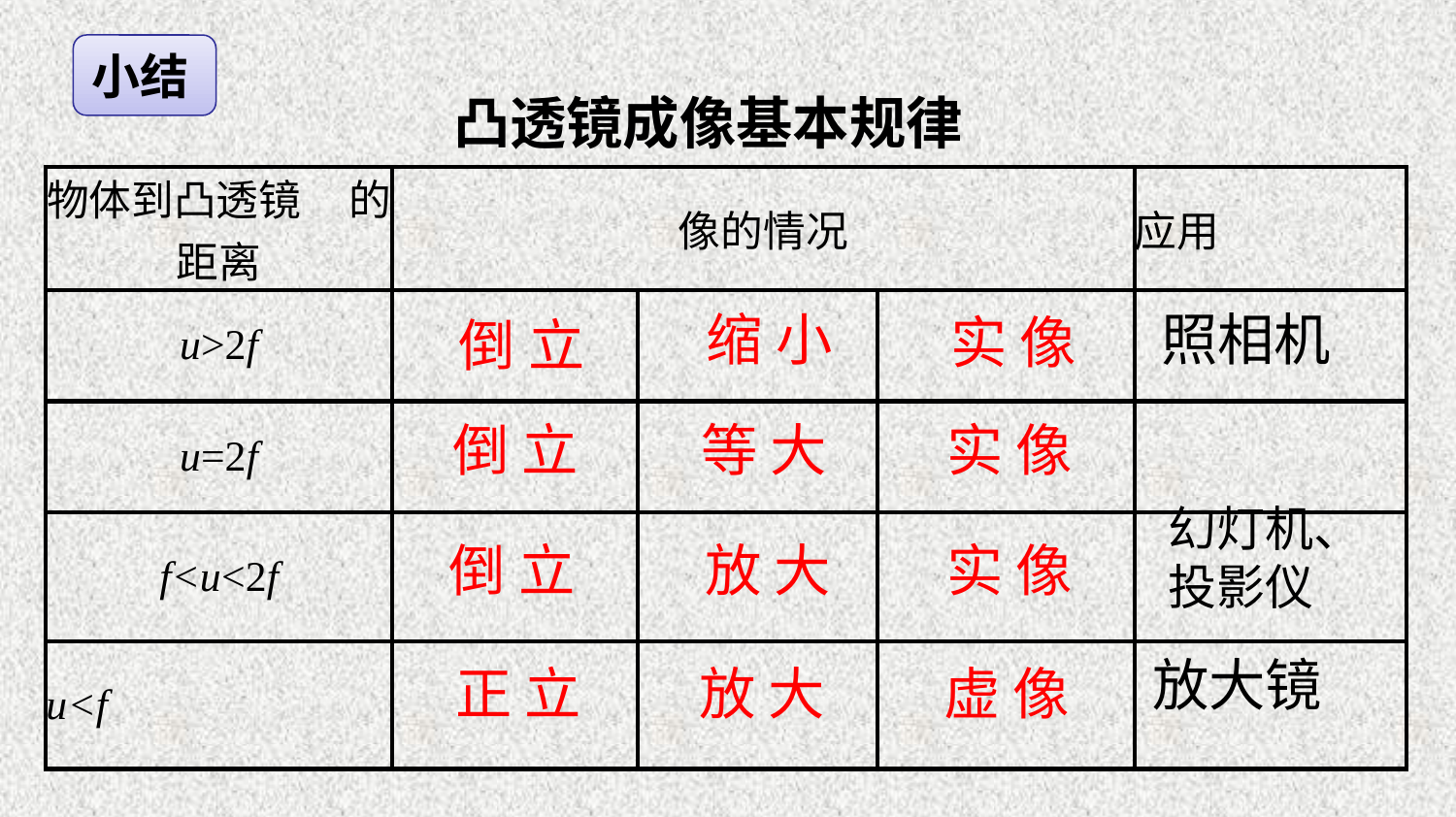

小结
凸透镜成像基本规律
| 物体到凸透镜 的距离 | 像的情况 |  |  | 应用 |
| --- | --- | --- | --- | --- |
| u>2f |  |  |  |  |
| u=2f |  |  |  |  |
| f<u<2f |  |  |  |  |
| u<f |  |  |  |  |
缩 小
照相机
实 像
倒 立
实 像
倒 立
等 大
幻灯机、投影仪
倒 立
放 大
实 像
放大镜
正 立
放 大
虚 像